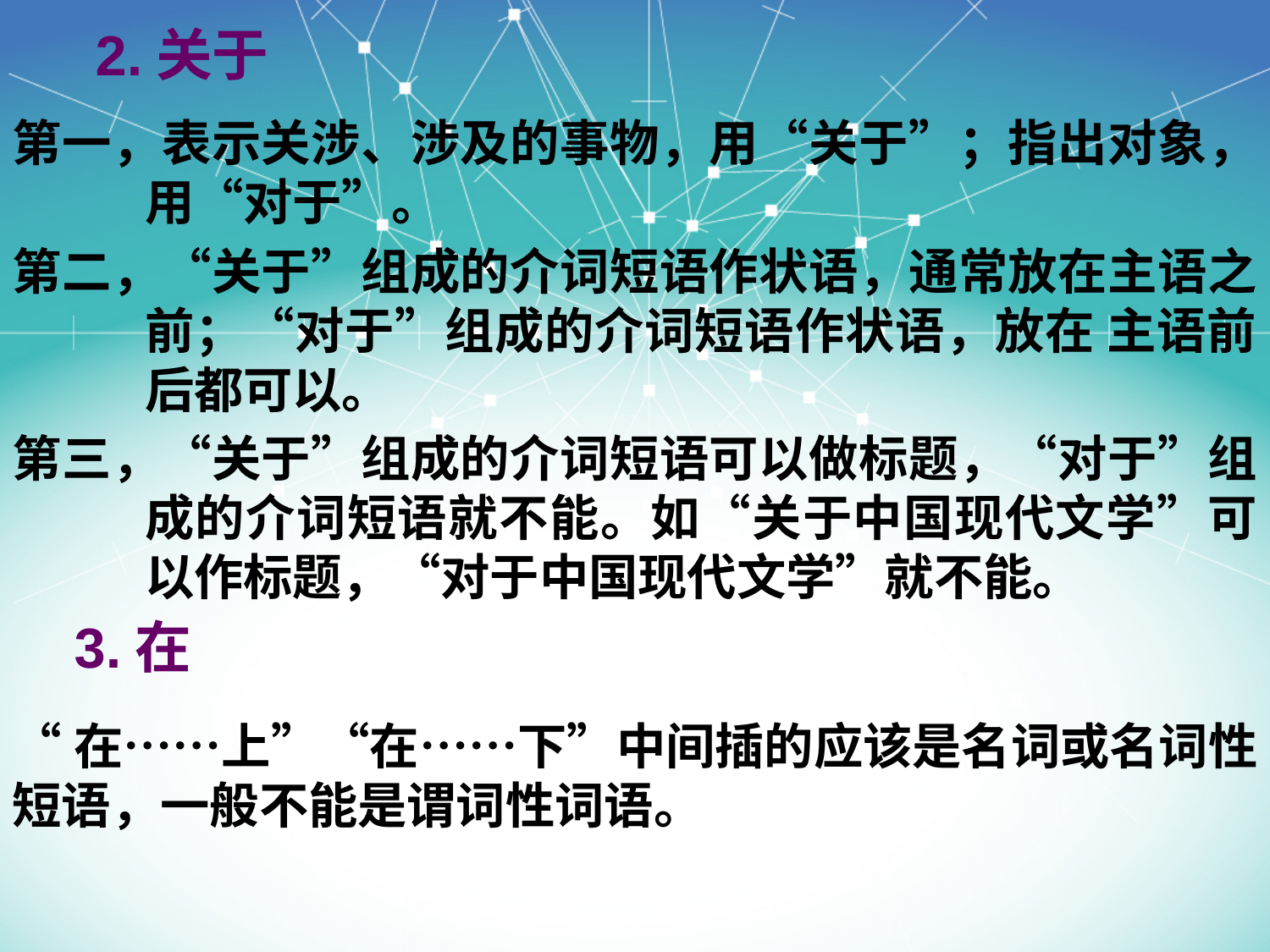

2.关于
第一，表示关涉、涉及的事物，用“关于”；指出对象，用“对于”。
第二，“关于”组成的介词短语作状语，通常放在主语之前；“对于”组成的介词短语作状语，放在 主语前后都可以。
第三，“关于”组成的介词短语可以做标题，“对于”组成的介词短语就不能。如“关于中国现代文学”可以作标题，“对于中国现代文学”就不能。

#
3.在

“在……上”“在……下”中间插的应该是名词或名词性短语，一般不能是谓词性词语。